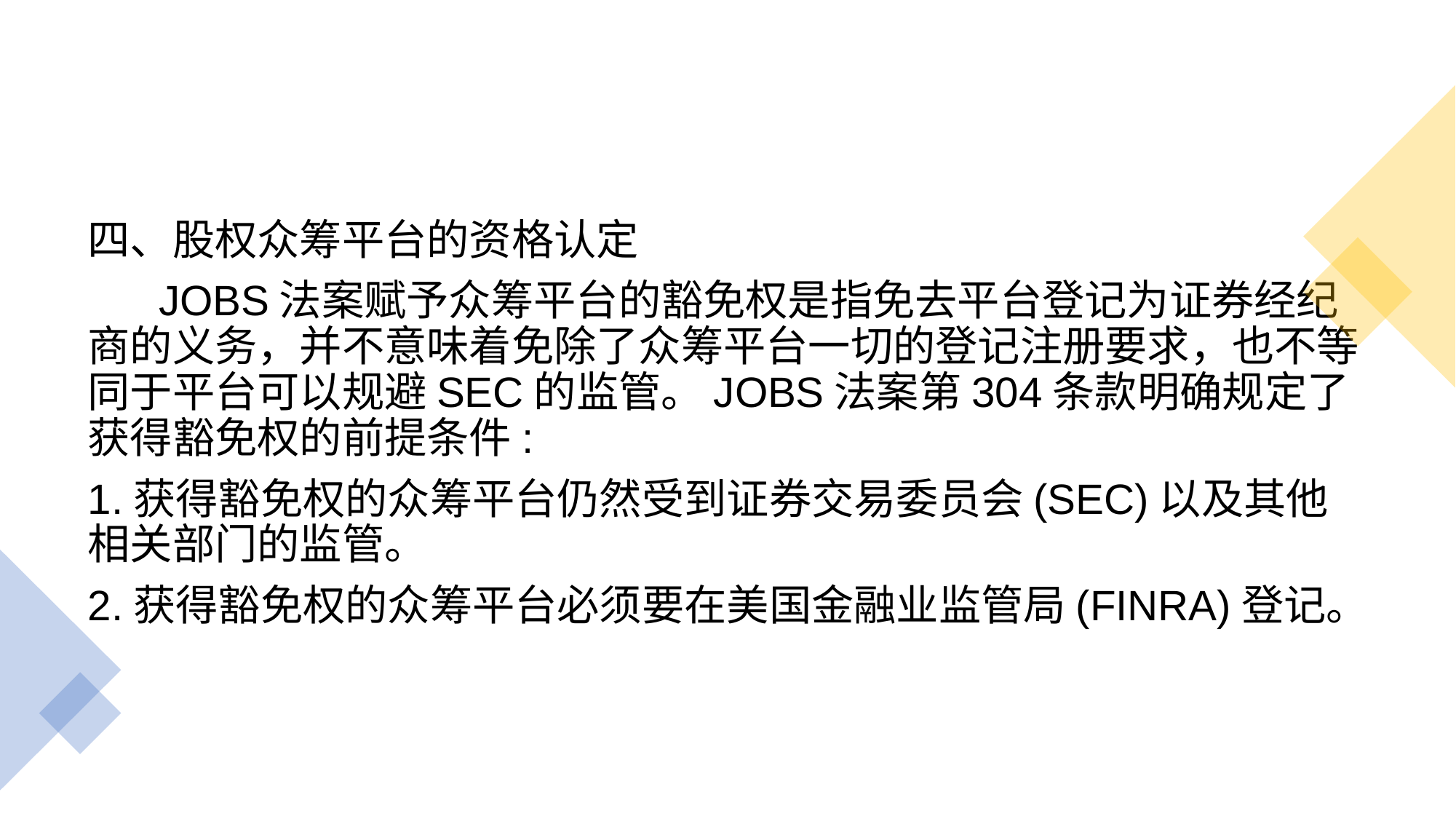

#

四、股权众筹平台的资格认定
      JOBS法案赋予众筹平台的豁免权是指免去平台登记为证券经纪商的义务，并不意味着免除了众筹平台一切的登记注册要求，也不等同于平台可以规避SEC的监管。JOBS法案第304条款明确规定了获得豁免权的前提条件:
1.获得豁免权的众筹平台仍然受到证券交易委员会(SEC)以及其他相关部门的监管。
2.获得豁免权的众筹平台必须要在美国金融业监管局(FINRA)登记。